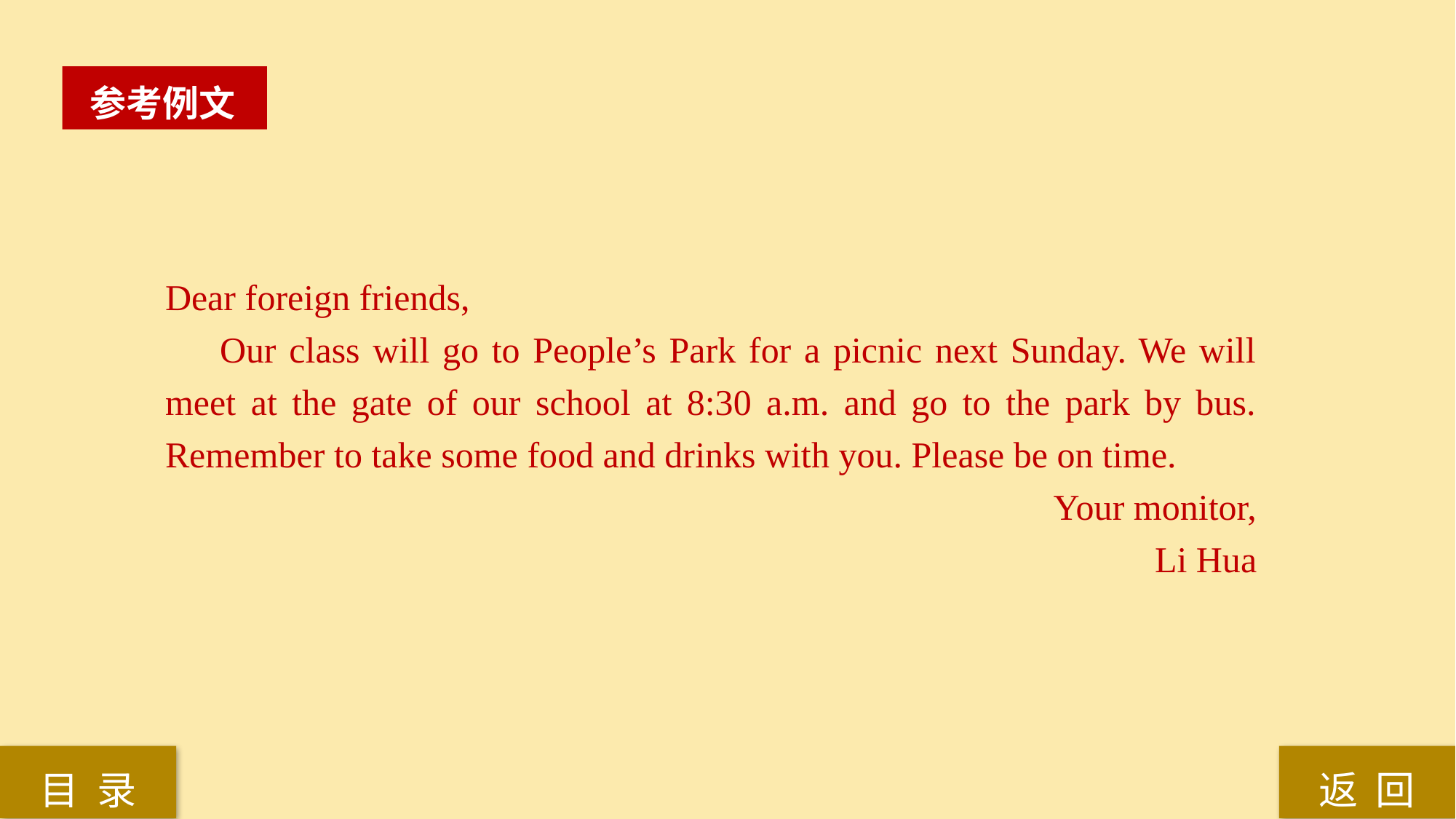

参考例文
Dear foreign friends,
Our class will go to People’s Park for a picnic next Sunday. We will meet at the gate of our school at 8:30 a.m. and go to the park by bus. Remember to take some food and drinks with you. Please be on time.
Your monitor,
Li Hua
返  回